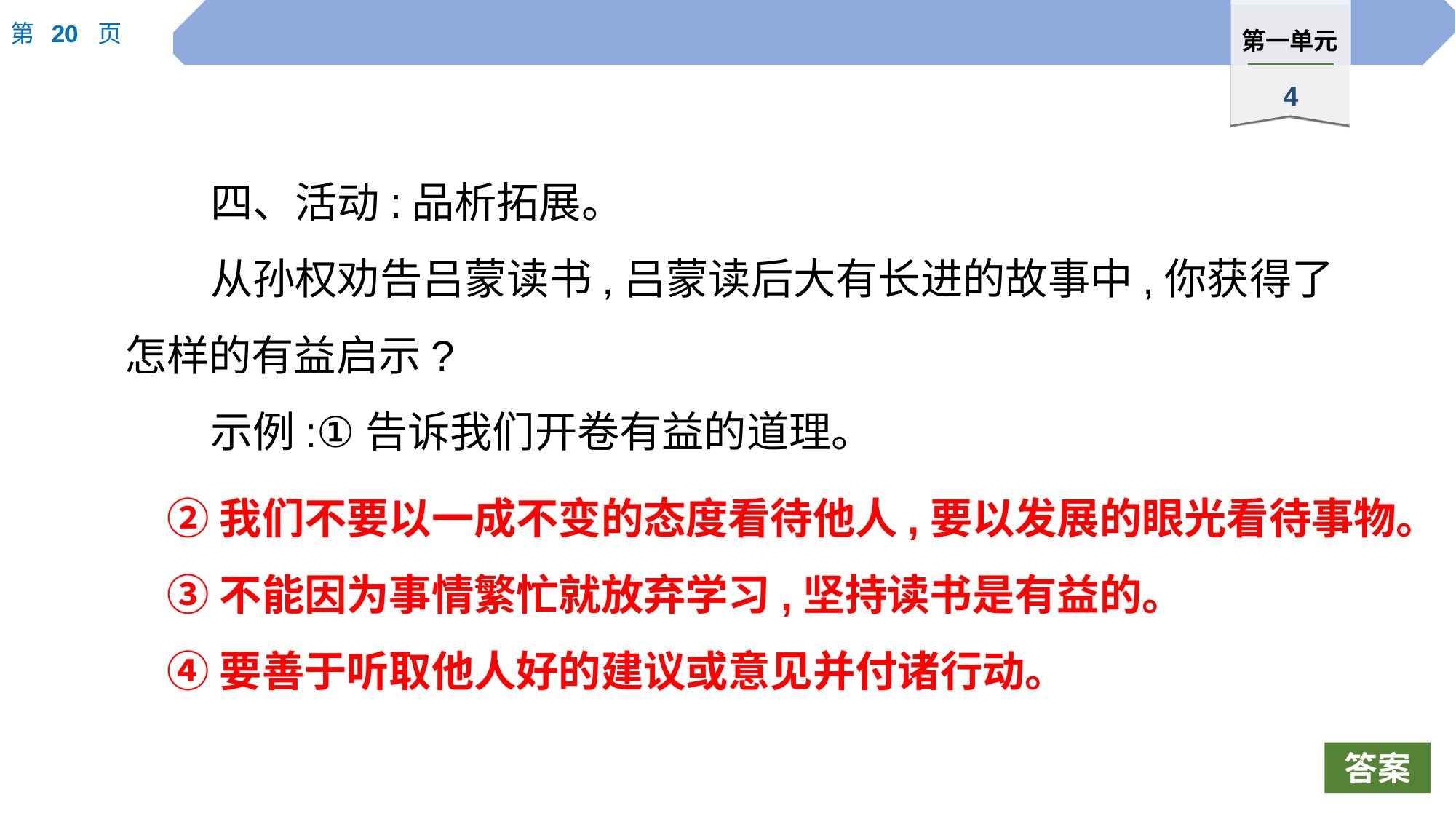

四、活动:品析拓展。
从孙权劝告吕蒙读书,吕蒙读后大有长进的故事中,你获得了怎样的有益启示?
示例:①告诉我们开卷有益的道理。

②我们不要以一成不变的态度看待他人,要以发展的眼光看待事物。
③不能因为事情繁忙就放弃学习,坚持读书是有益的。
④要善于听取他人好的建议或意见并付诸行动。
答案